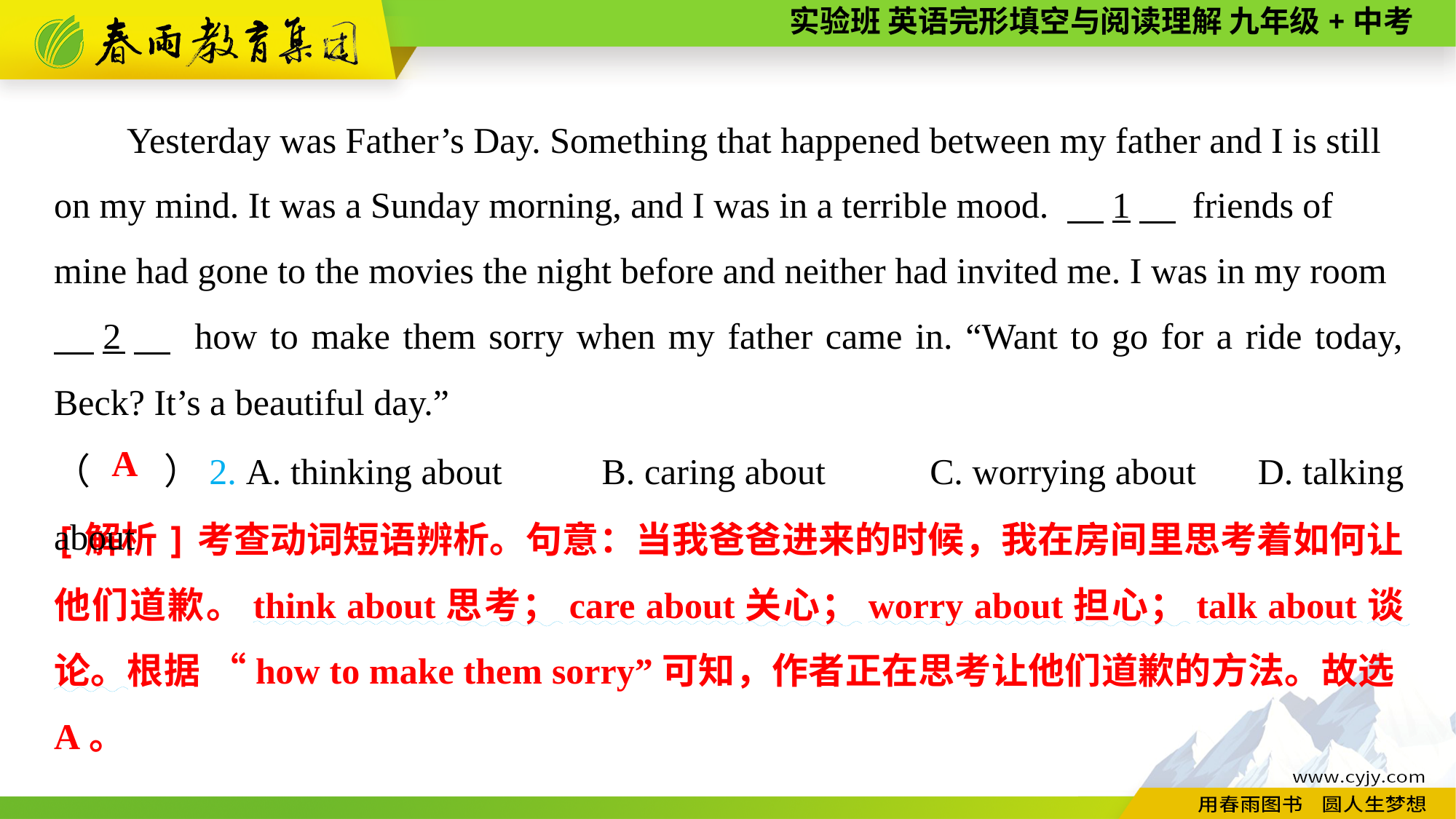

Yesterday was Father’s Day. Something that happened between my father and I is still on my mind. It was a Sunday morning, and I was in a terrible mood. 　1　 friends of mine had gone to the movies the night before and neither had invited me. I was in my room
　2　 how to make them sorry when my father came in. “Want to go for a ride today, Beck? It’s a beautiful day.”
（　　）2. A. thinking about	B. caring about	C. worrying about	D. talking about
A
[解析]考查动词短语辨析。句意：当我爸爸进来的时候，我在房间里思考着如何让他们道歉。think about思考；care about关心；worry about担心；talk about谈论。根据 “how to make them sorry”可知，作者正在思考让他们道歉的方法。故选A。